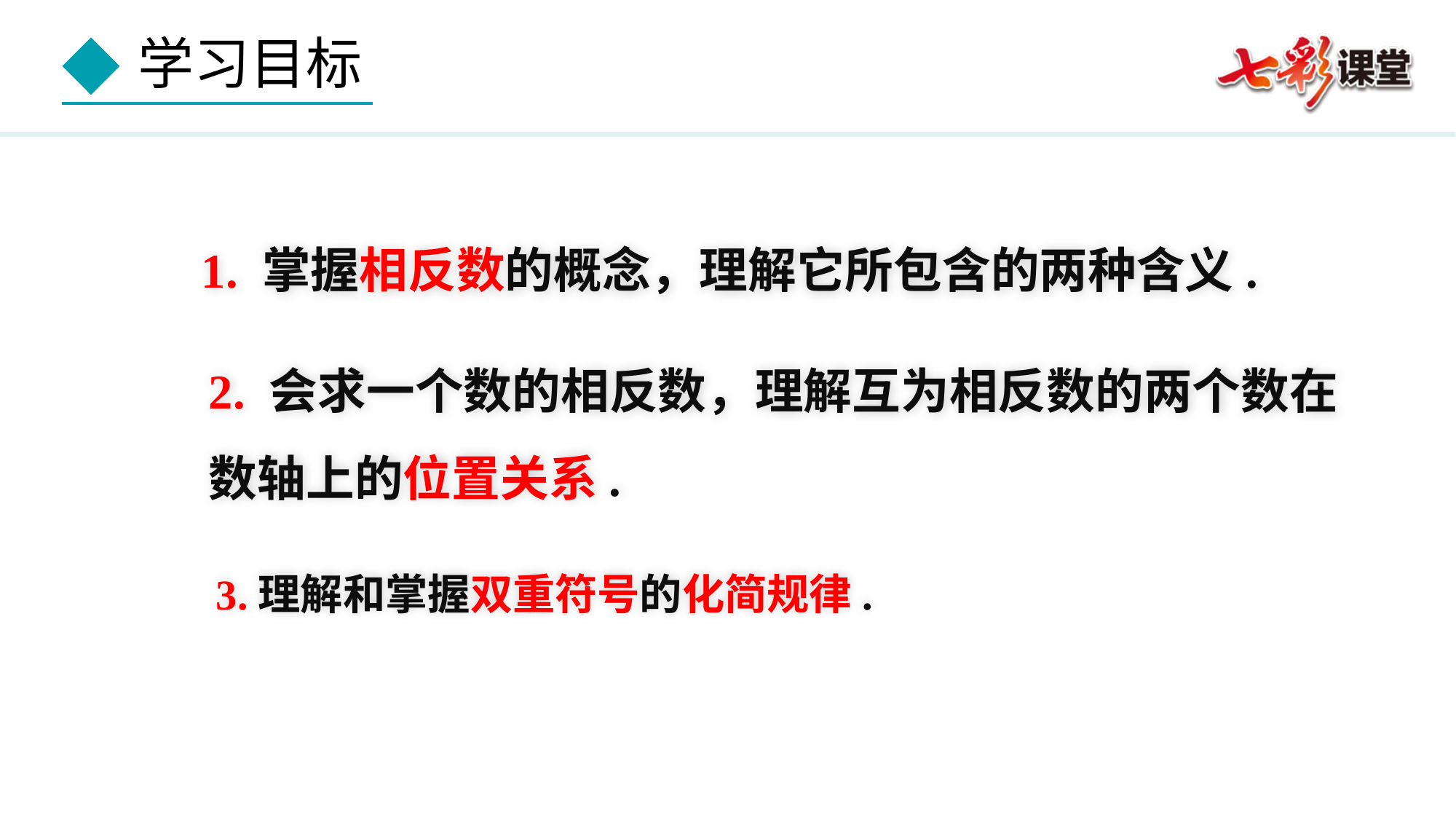

1. 掌握相反数的概念，理解它所包含的两种含义.
2. 会求一个数的相反数，理解互为相反数的两个数在数轴上的位置关系.
3.理解和掌握双重符号的化简规律.